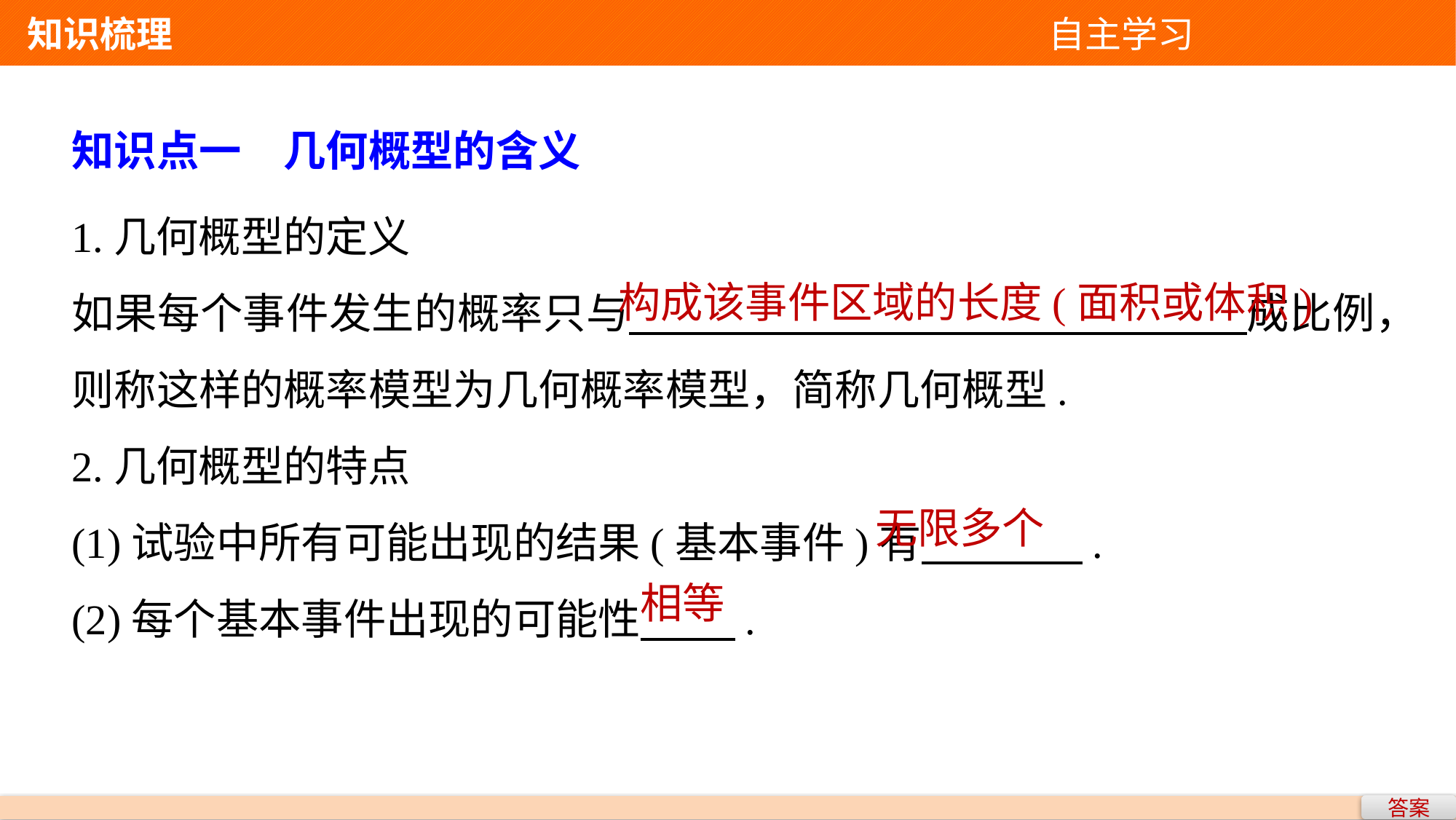

知识梳理                                                                                                           自主学习
知识点一　几何概型的含义
1.几何概型的定义
如果每个事件发生的概率只与                                                              成比例，则称这样的概率模型为几何概率模型，简称几何概型.
2.几何概型的特点
(1)试验中所有可能出现的结果(基本事件)有                 .
(2)每个基本事件出现的可能性          .
构成该事件区域的长度(面积或体积)
无限多个
相等
答案